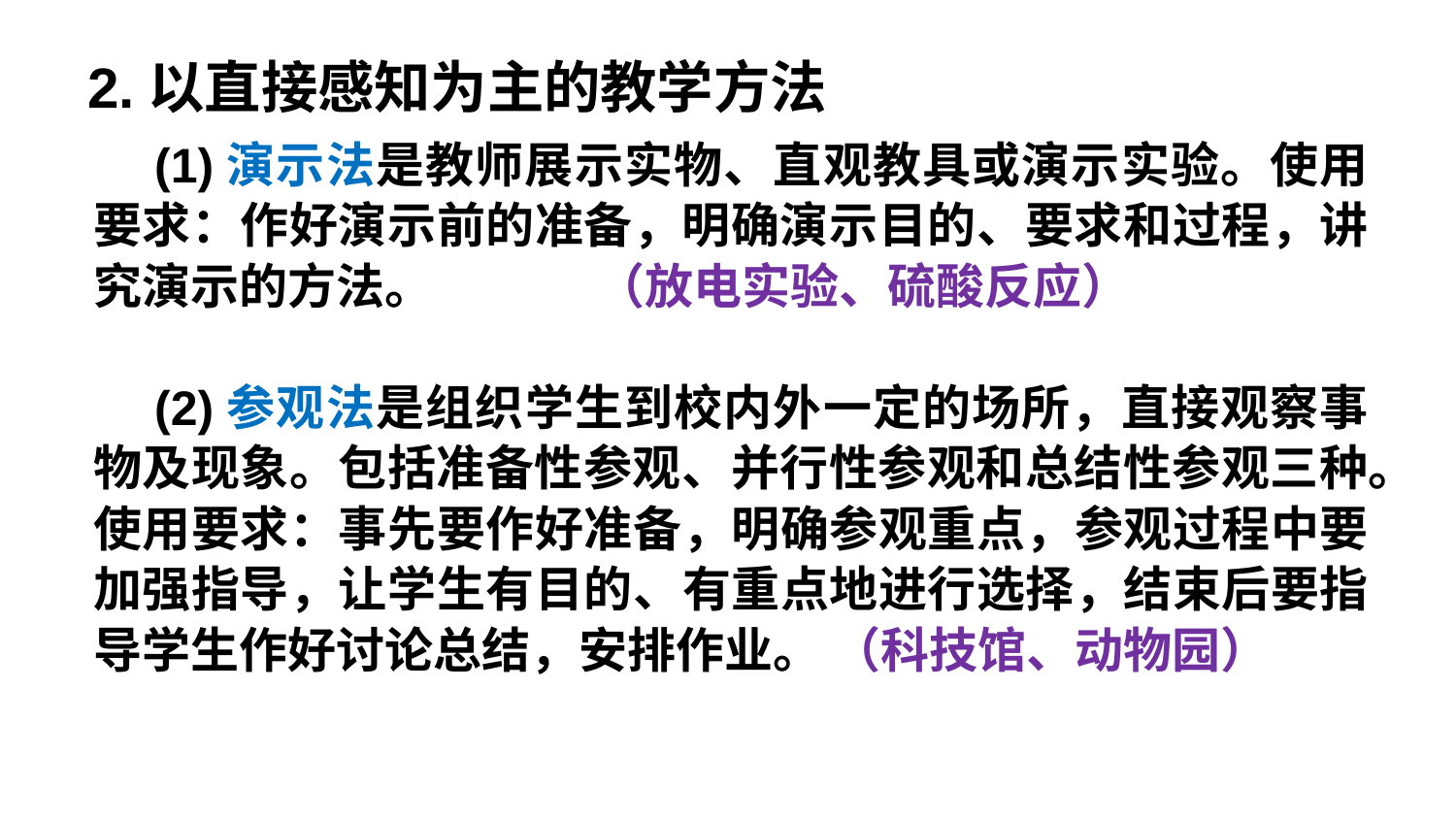

2.以直接感知为主的教学方法
(1)演示法是教师展示实物、直观教具或演示实验。使用要求：作好演示前的准备，明确演示目的、要求和过程，讲究演示的方法。               （放电实验、硫酸反应）

(2)参观法是组织学生到校内外一定的场所，直接观察事物及现象。包括准备性参观、并行性参观和总结性参观三种。使用要求：事先要作好准备，明确参观重点，参观过程中要加强指导，让学生有目的、有重点地进行选择，结束后要指导学生作好讨论总结，安排作业。 （科技馆、动物园）